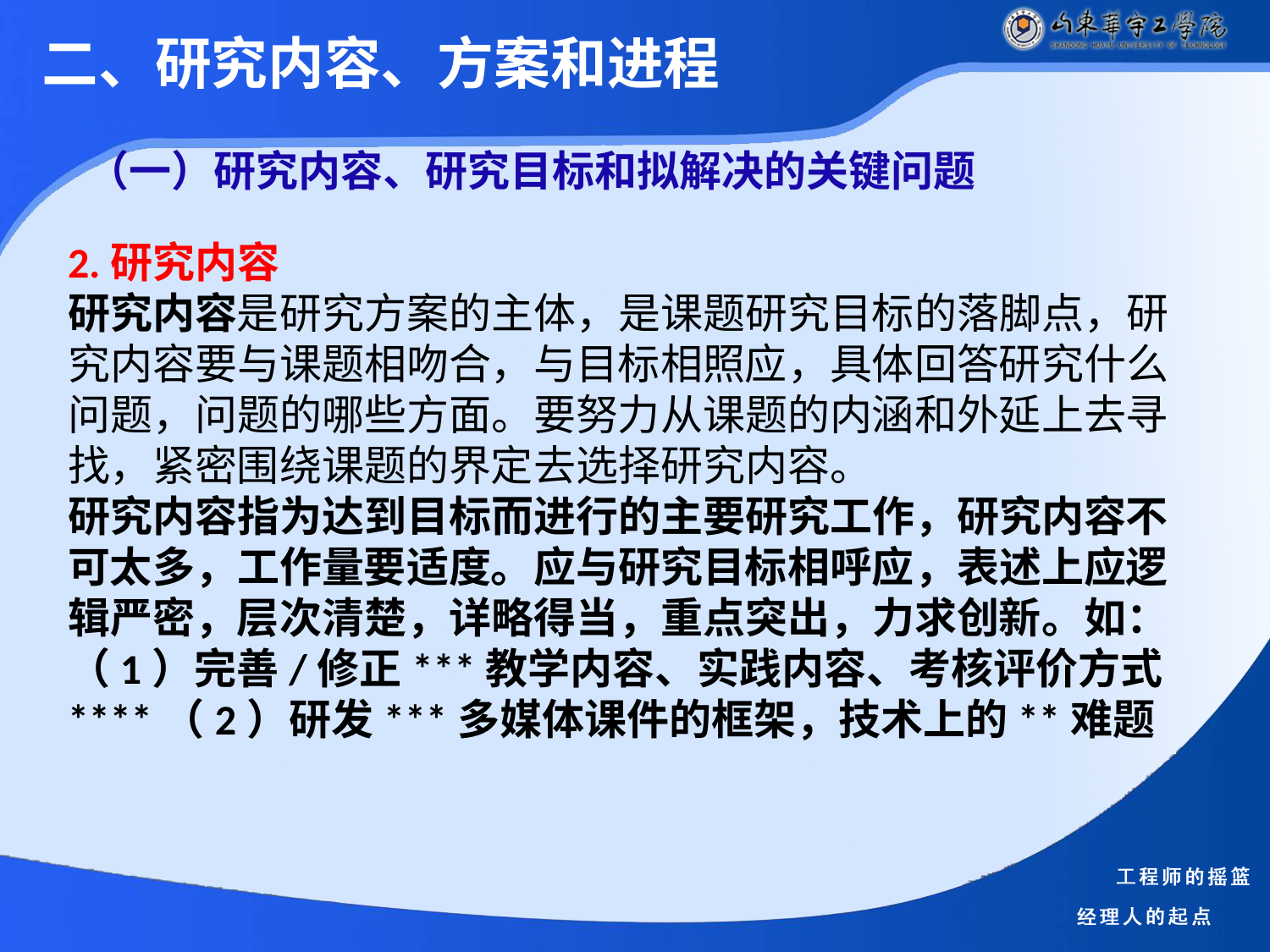

二、研究内容、方案和进程
（一）研究内容、研究目标和拟解决的关键问题
2.研究内容
研究内容是研究方案的主体，是课题研究目标的落脚点，研究内容要与课题相吻合，与目标相照应，具体回答研究什么问题，问题的哪些方面。要努力从课题的内涵和外延上去寻找，紧密围绕课题的界定去选择研究内容。
研究内容指为达到目标而进行的主要研究工作，研究内容不可太多，工作量要适度。应与研究目标相呼应，表述上应逻辑严密，层次清楚，详略得当，重点突出，力求创新。如：（1）完善/修正***教学内容、实践内容、考核评价方式****（2）研发***多媒体课件的框架，技术上的**难题